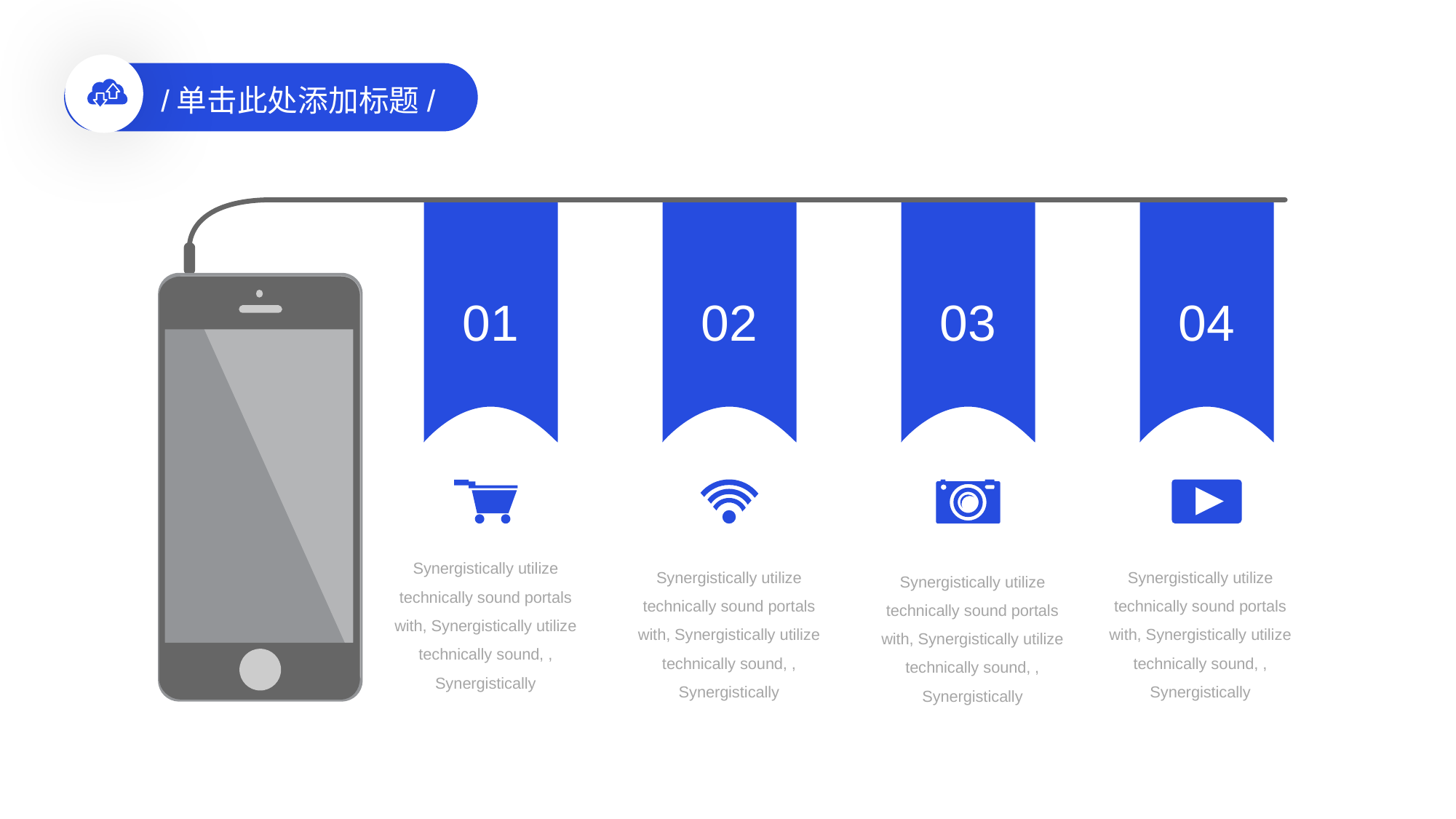

/单击此处添加标题/

01
02
03
04

Synergistically utilize technically sound portals with, Synergistically utilize technically sound, , Synergistically
Synergistically utilize technically sound portals with, Synergistically utilize technically sound, , Synergistically
Synergistically utilize technically sound portals with, Synergistically utilize technically sound, , Synergistically
Synergistically utilize technically sound portals with, Synergistically utilize technically sound, , Synergistically